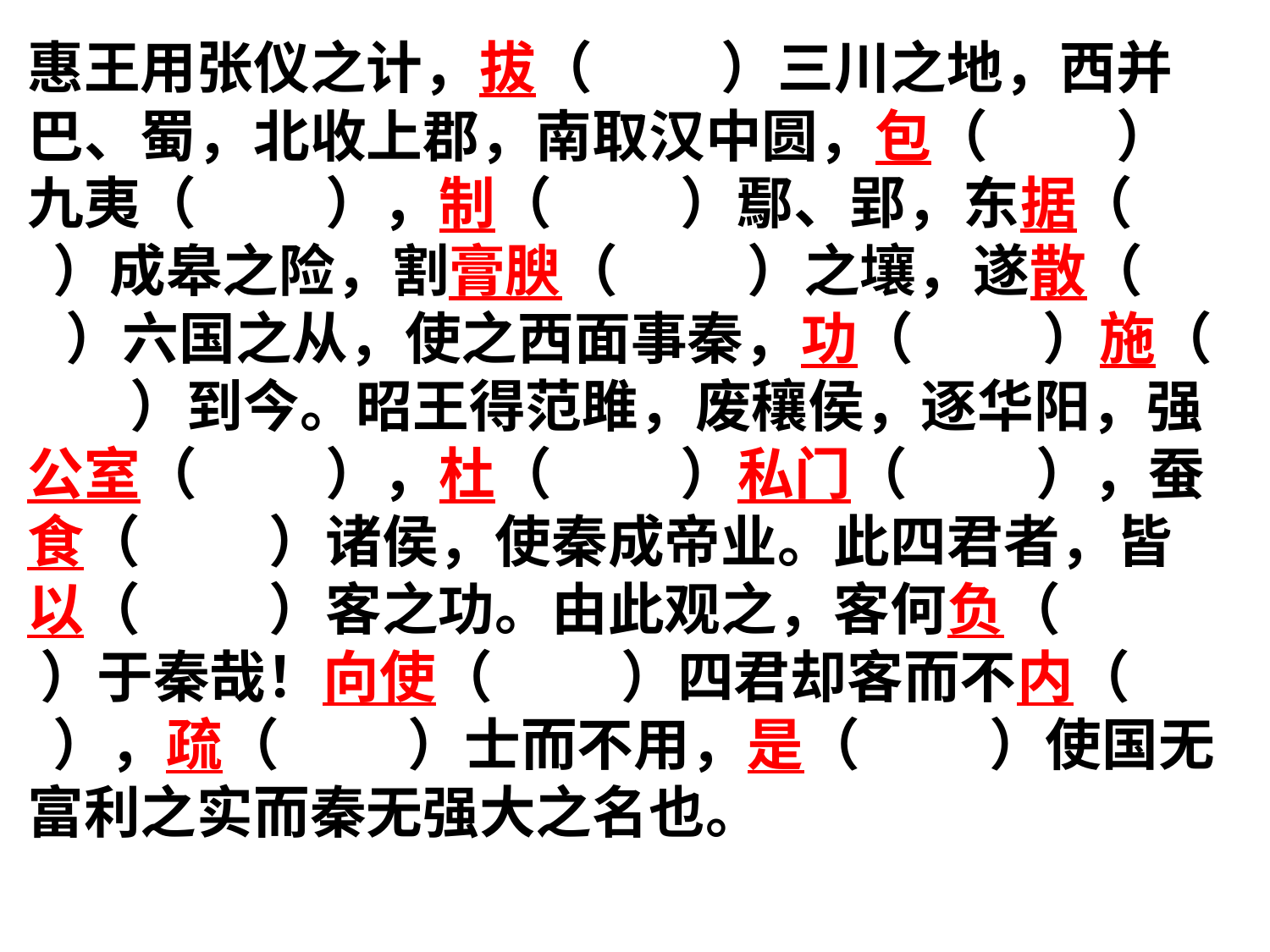

惠王用张仪之计，拔（          ）三川之地，西并巴、蜀，北收上郡，南取汉中圆，包（          ）九夷（          ），制（          ）鄢、郢，东据（          ）成皋之险，割膏腴（          ）之壤，遂散（          ）六国之从，使之西面事秦，功（          ）施（          ）到今。昭王得范雎，废穰侯，逐华阳，强公室（          ），杜（          ）私门（          ），蚕食（          ）诸侯，使秦成帝业。此四君者，皆以（          ）客之功。由此观之，客何负（          ）于秦哉！向使（          ）四君却客而不内（          ），疏（          ）士而不用，是（          ）使国无富利之实而秦无强大之名也。